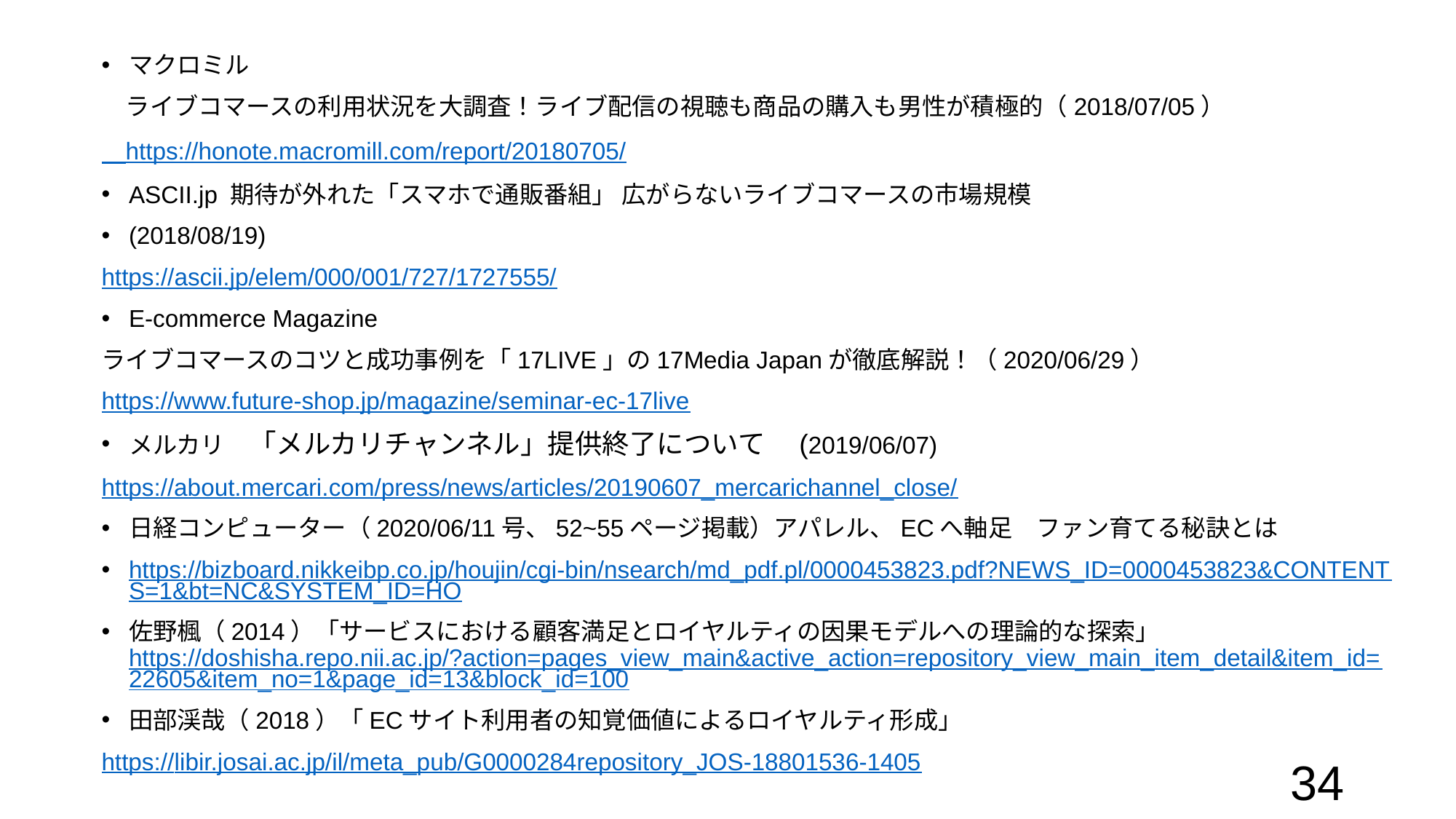

マクロミル
　ライブコマースの利用状況を大調査！ライブ配信の視聴も商品の購入も男性が積極的（2018/07/05）
　https://honote.macromill.com/report/20180705/
ASCII.jp 期待が外れた「スマホで通販番組」 広がらないライブコマースの市場規模
(2018/08/19)
https://ascii.jp/elem/000/001/727/1727555/
E-commerce Magazine
ライブコマースのコツと成功事例を「17LIVE」の17Media Japanが徹底解説！（2020/06/29）
https://www.future-shop.jp/magazine/seminar-ec-17live
メルカリ　「メルカリチャンネル」提供終了について　(2019/06/07)
https://about.mercari.com/press/news/articles/20190607_mercarichannel_close/
日経コンピューター（2020/06/11号、52~55ページ掲載）アパレル、ECへ軸足　ファン育てる秘訣とは
https://bizboard.nikkeibp.co.jp/houjin/cgi-bin/nsearch/md_pdf.pl/0000453823.pdf?NEWS_ID=0000453823&CONTENTS=1&bt=NC&SYSTEM_ID=HO
佐野楓（2014）「サービスにおける顧客満足とロイヤルティの因果モデルへの理論的な探索」https://doshisha.repo.nii.ac.jp/?action=pages_view_main&active_action=repository_view_main_item_detail&item_id=22605&item_no=1&page_id=13&block_id=100
田部渓哉（2018）「ECサイト利用者の知覚価値によるロイヤルティ形成」
https://libir.josai.ac.jp/il/meta_pub/G0000284repository_JOS-18801536-1405
34